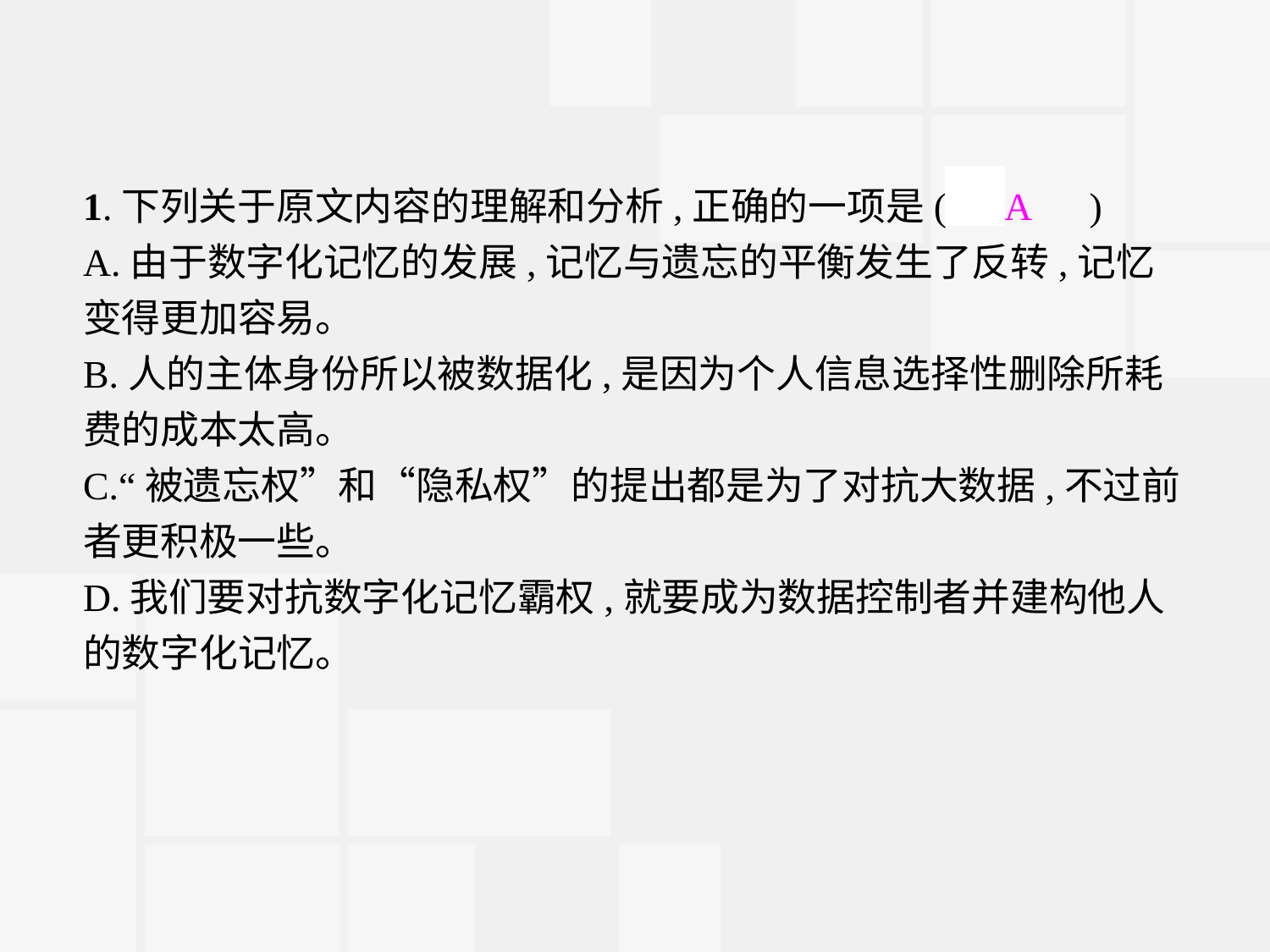

1.下列关于原文内容的理解和分析,正确的一项是(　A　)
A.由于数字化记忆的发展,记忆与遗忘的平衡发生了反转,记忆变得更加容易。
B.人的主体身份所以被数据化,是因为个人信息选择性删除所耗费的成本太高。
C.“被遗忘权”和“隐私权”的提出都是为了对抗大数据,不过前者更积极一些。
D.我们要对抗数字化记忆霸权,就要成为数据控制者并建构他人的数字化记忆。